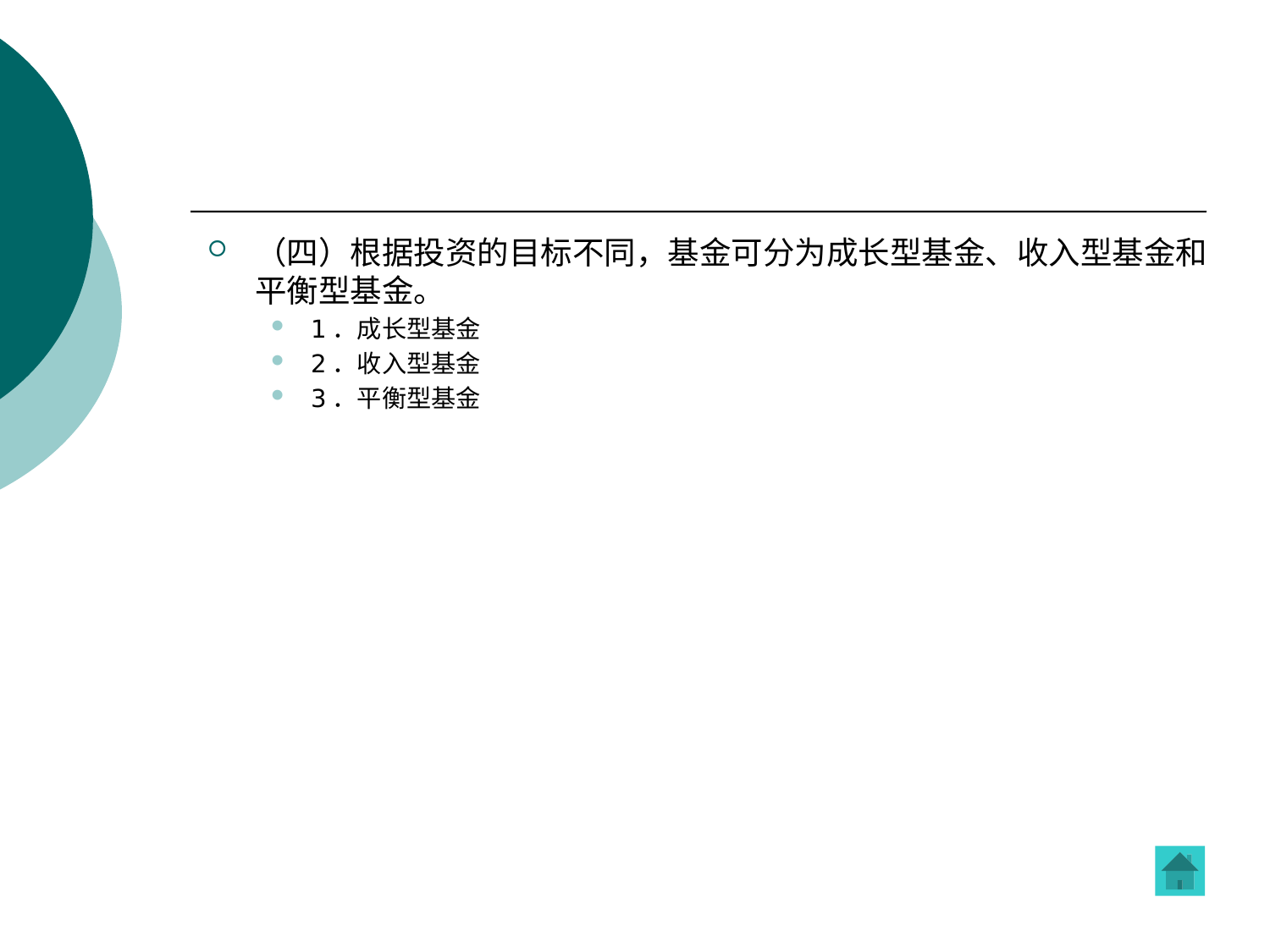

（四）根据投资的目标不同，基金可分为成长型基金、收入型基金和平衡型基金。
1．成长型基金
2．收入型基金
3．平衡型基金